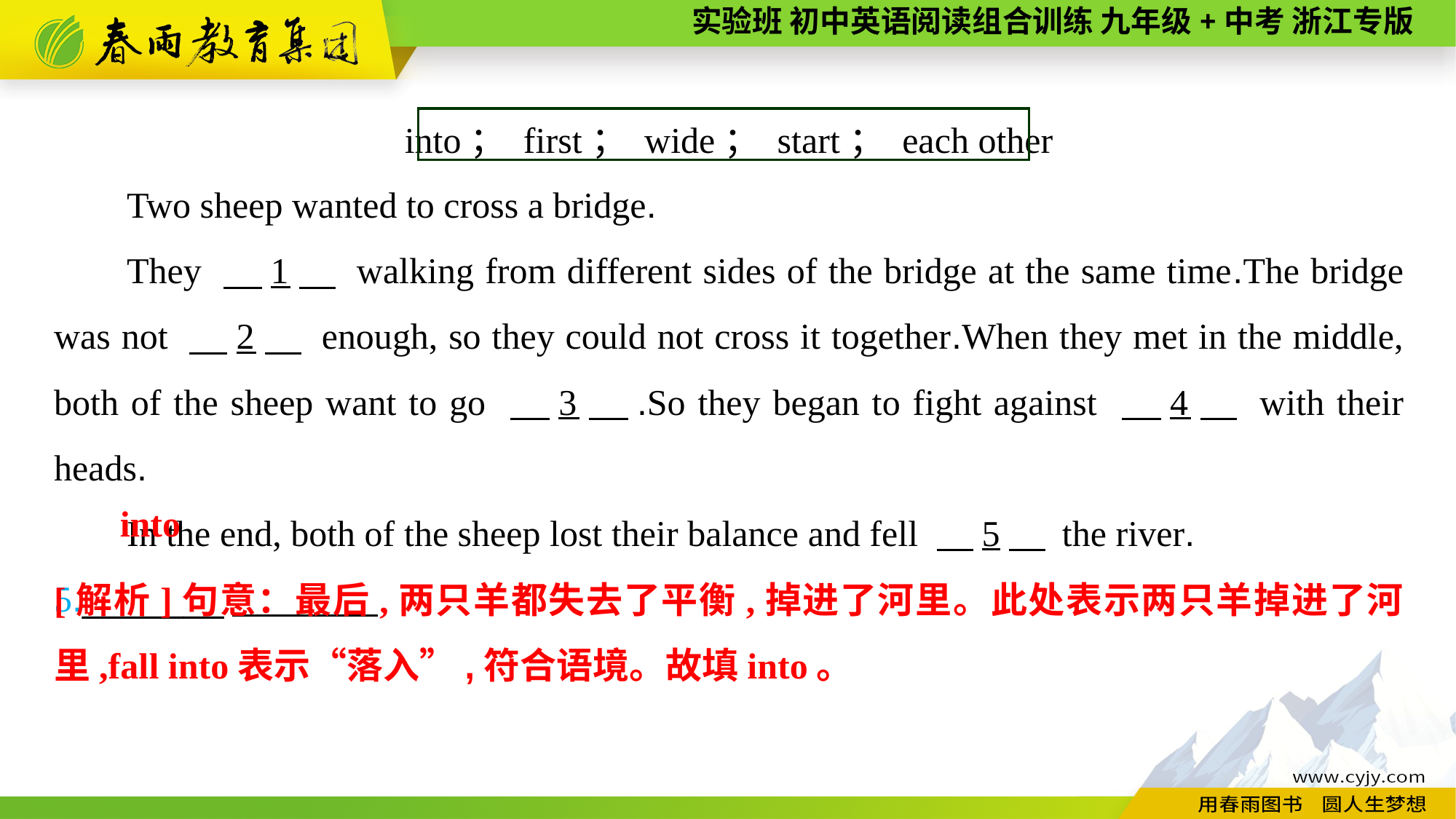

into； first； wide； start； each other
Two sheep wanted to cross a bridge.
They 　1　 walking from different sides of the bridge at the same time.The bridge was not 　2　 enough, so they could not cross it together.When they met in the middle, both of the sheep want to go 　3　.So they began to fight against 　4　 with their heads.
In the end, both of the sheep lost their balance and fell 　5　 the river.
5._______

into
[解析]句意：最后,两只羊都失去了平衡,掉进了河里。此处表示两只羊掉进了河里,fall into表示“落入”,符合语境。故填into。